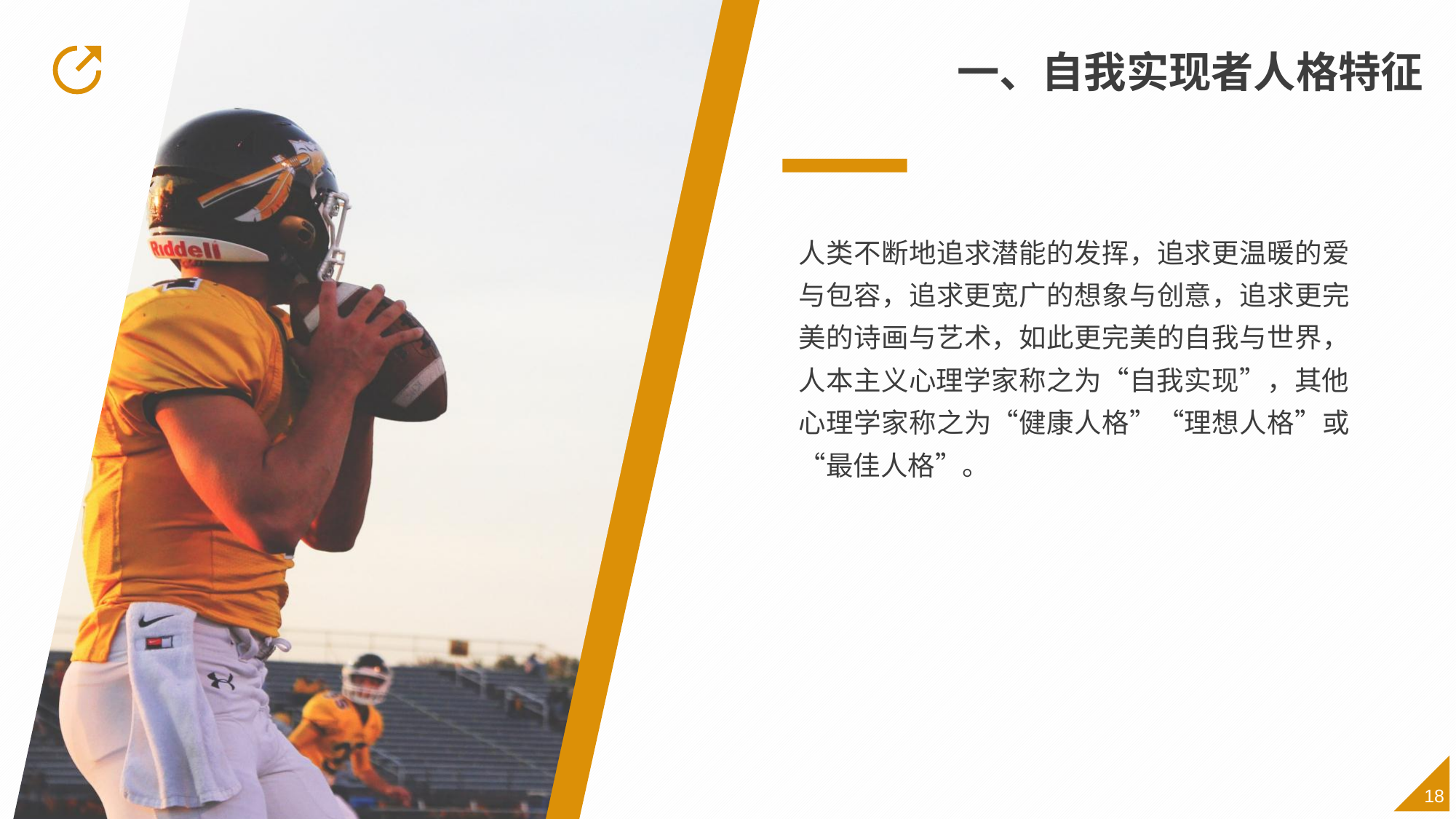

一、自我实现者人格特征

人类不断地追求潜能的发挥，追求更温暖的爱与包容，追求更宽广的想象与创意，追求更完美的诗画与艺术，如此更完美的自我与世界，人本主义心理学家称之为“自我实现”，其他心理学家称之为“健康人格”“理想人格”或“最佳人格”。